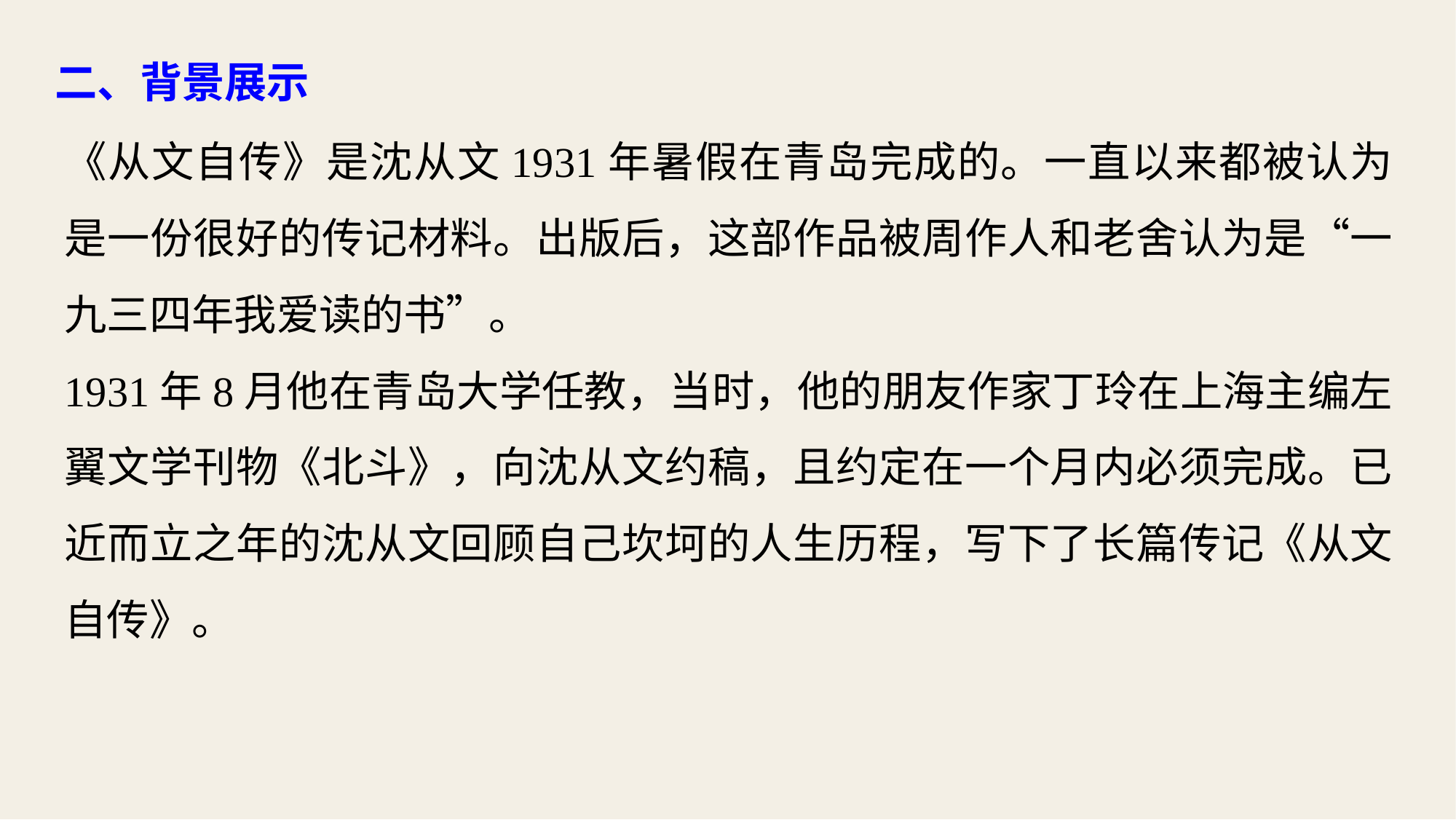

二、背景展示
《从文自传》是沈从文1931年暑假在青岛完成的。一直以来都被认为是一份很好的传记材料。出版后，这部作品被周作人和老舍认为是“一九三四年我爱读的书”。
1931年8月他在青岛大学任教，当时，他的朋友作家丁玲在上海主编左翼文学刊物《北斗》，向沈从文约稿，且约定在一个月内必须完成。已近而立之年的沈从文回顾自己坎坷的人生历程，写下了长篇传记《从文自传》。